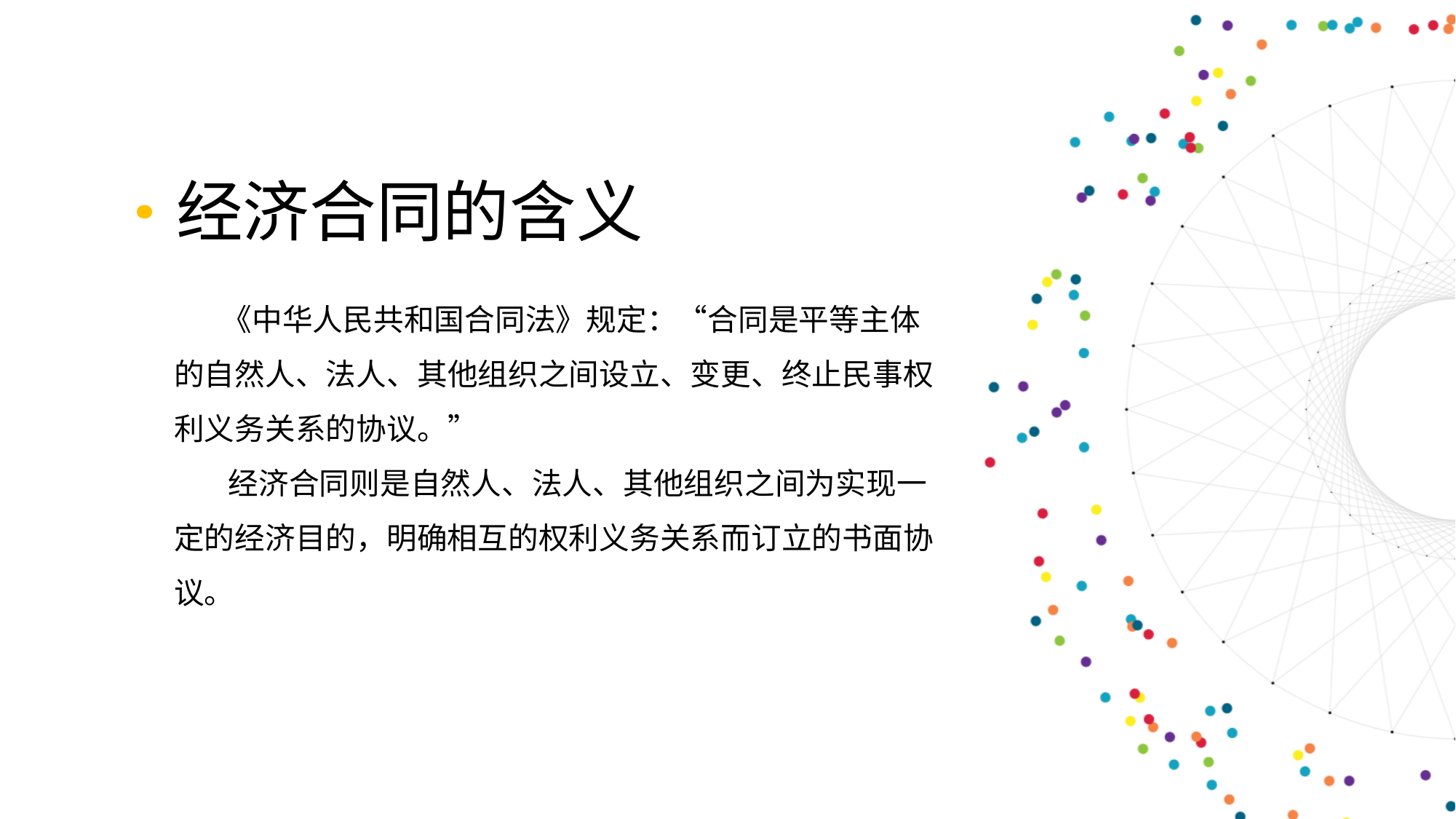

经济合同的含义

      《中华人民共和国合同法》规定：“合同是平等主体的自然人、法人、其他组织之间设立、变更、终止民事权利义务关系的协议。”
       经济合同则是自然人、法人、其他组织之间为实现一定的经济目的，明确相互的权利义务关系而订立的书面协议。